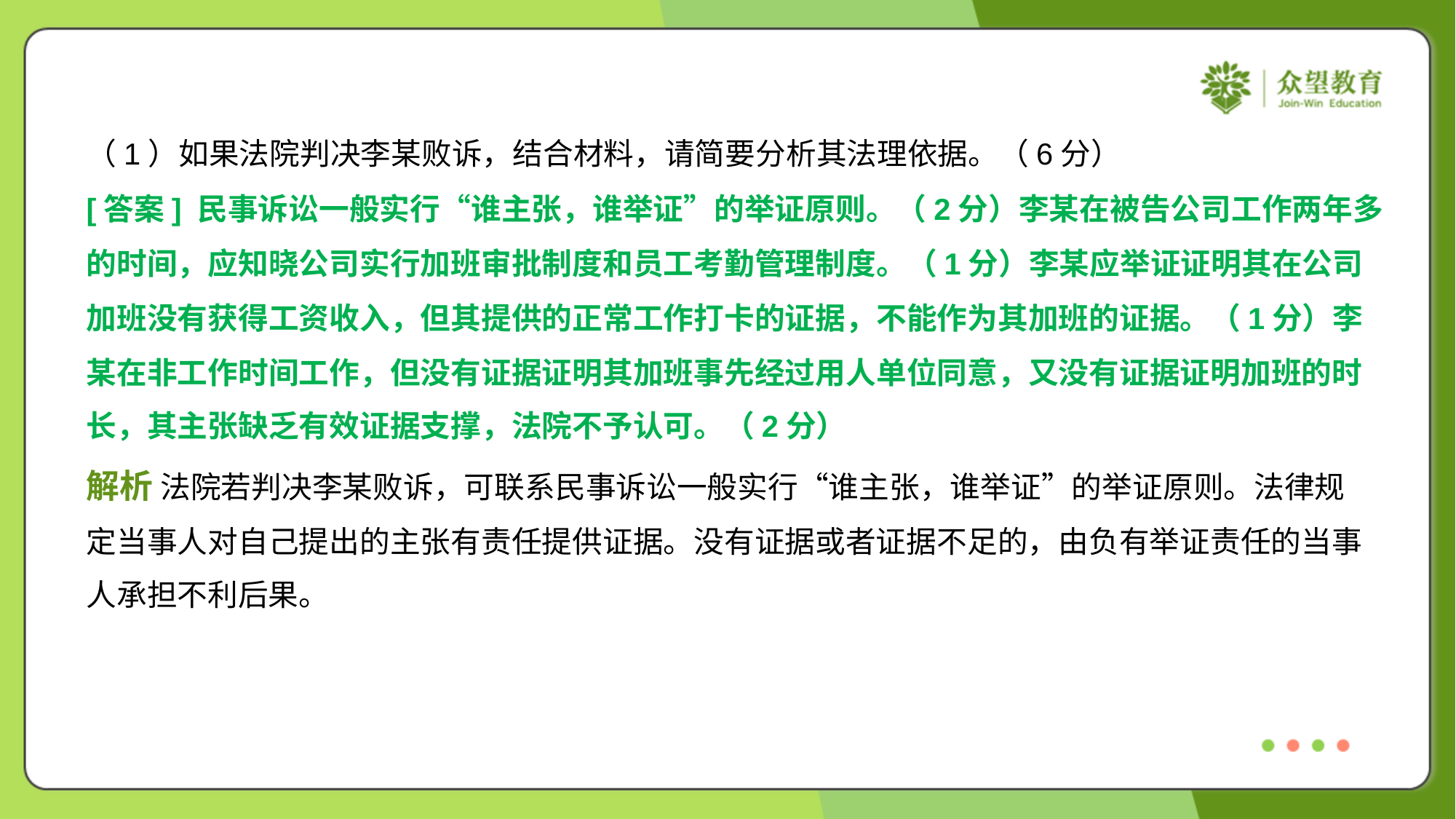

（1）如果法院判决李某败诉，结合材料，请简要分析其法理依据。（6分）
[答案] 民事诉讼一般实行“谁主张，谁举证”的举证原则。（2分）李某在被告公司工作两年多
的时间，应知晓公司实行加班审批制度和员工考勤管理制度。（1分）李某应举证证明其在公司
加班没有获得工资收入，但其提供的正常工作打卡的证据，不能作为其加班的证据。（1分）李
某在非工作时间工作，但没有证据证明其加班事先经过用人单位同意，又没有证据证明加班的时
长，其主张缺乏有效证据支撑，法院不予认可。（2分）
解析 法院若判决李某败诉，可联系民事诉讼一般实行“谁主张，谁举证”的举证原则。法律规
定当事人对自己提出的主张有责任提供证据。没有证据或者证据不足的，由负有举证责任的当事
人承担不利后果。